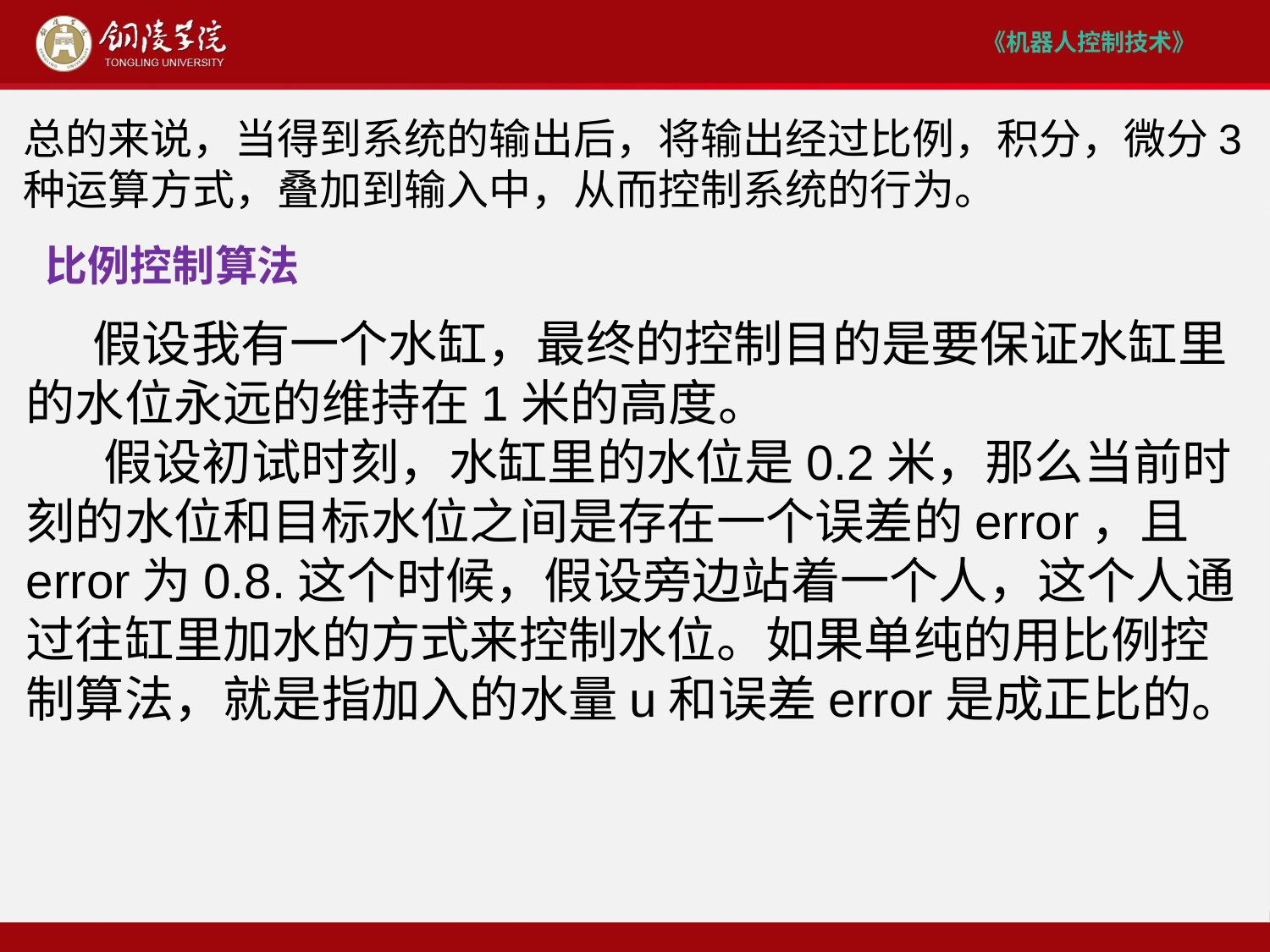

总的来说，当得到系统的输出后，将输出经过比例，积分，微分3种运算方式，叠加到输入中，从而控制系统的行为。
比例控制算法
     假设我有一个水缸，最终的控制目的是要保证水缸里的水位永远的维持在1米的高度。
      假设初试时刻，水缸里的水位是0.2米，那么当前时刻的水位和目标水位之间是存在一个误差的error，且error为0.8.这个时候，假设旁边站着一个人，这个人通过往缸里加水的方式来控制水位。如果单纯的用比例控制算法，就是指加入的水量u和误差error是成正比的。